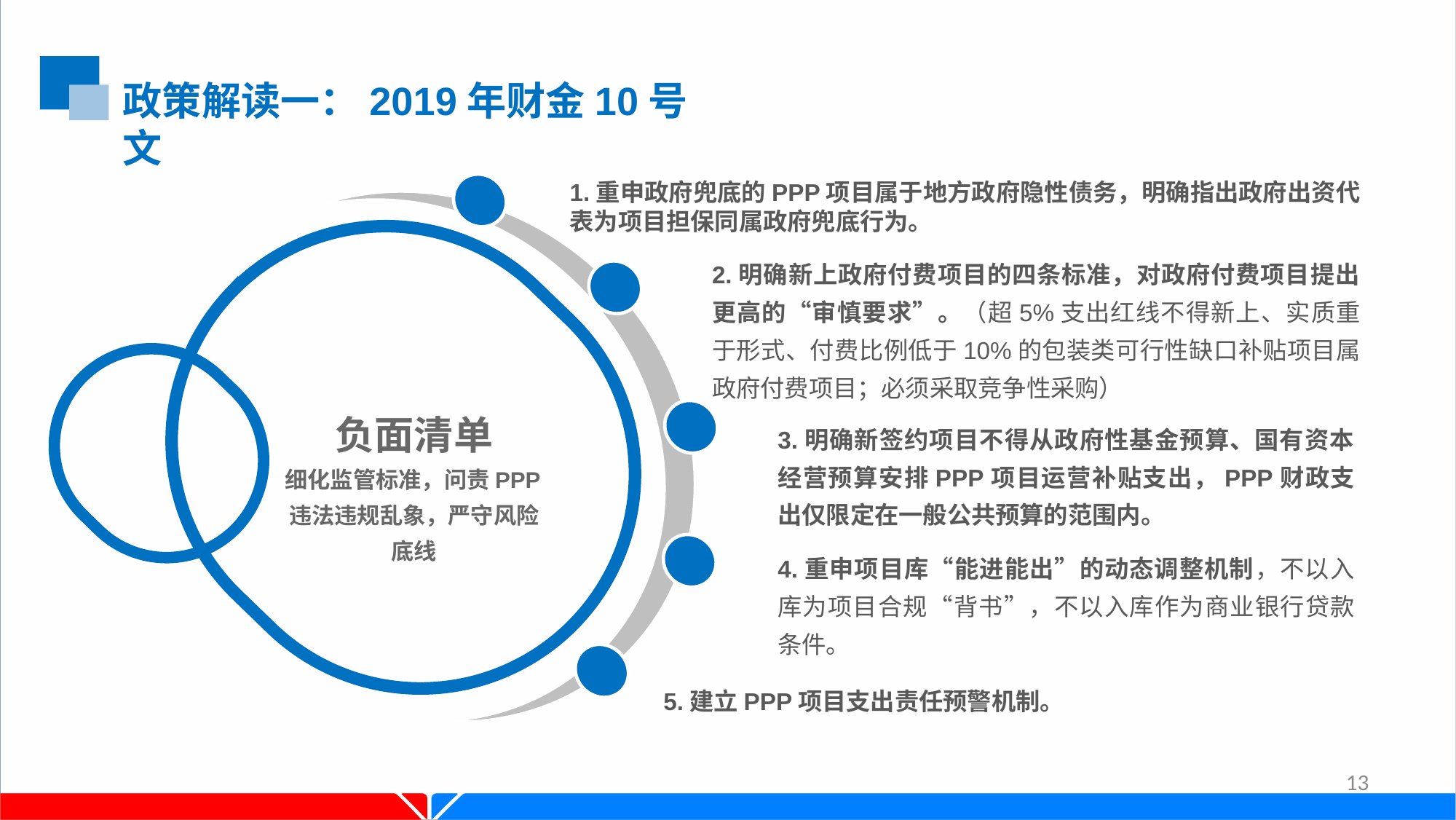

政策解读一：2019年财金10号文

1.重申政府兜底的PPP项目属于地方政府隐性债务，明确指出政府出资代表为项目担保同属政府兜底行为。

2.明确新上政府付费项目的四条标准，对政府付费项目提出更高的“审慎要求”。（超5%支出红线不得新上、实质重于形式、付费比例低于10%的包装类可行性缺口补贴项目属政府付费项目；必须采取竞争性采购）

负面清单
细化监管标准，问责PPP违法违规乱象，严守风险底线

3.明确新签约项目不得从政府性基金预算、国有资本经营预算安排PPP项目运营补贴支出，PPP财政支出仅限定在一般公共预算的范围内。

4.重申项目库“能进能出”的动态调整机制，不以入库为项目合规“背书”，不以入库作为商业银行贷款条件。

5.建立PPP项目支出责任预警机制。
13